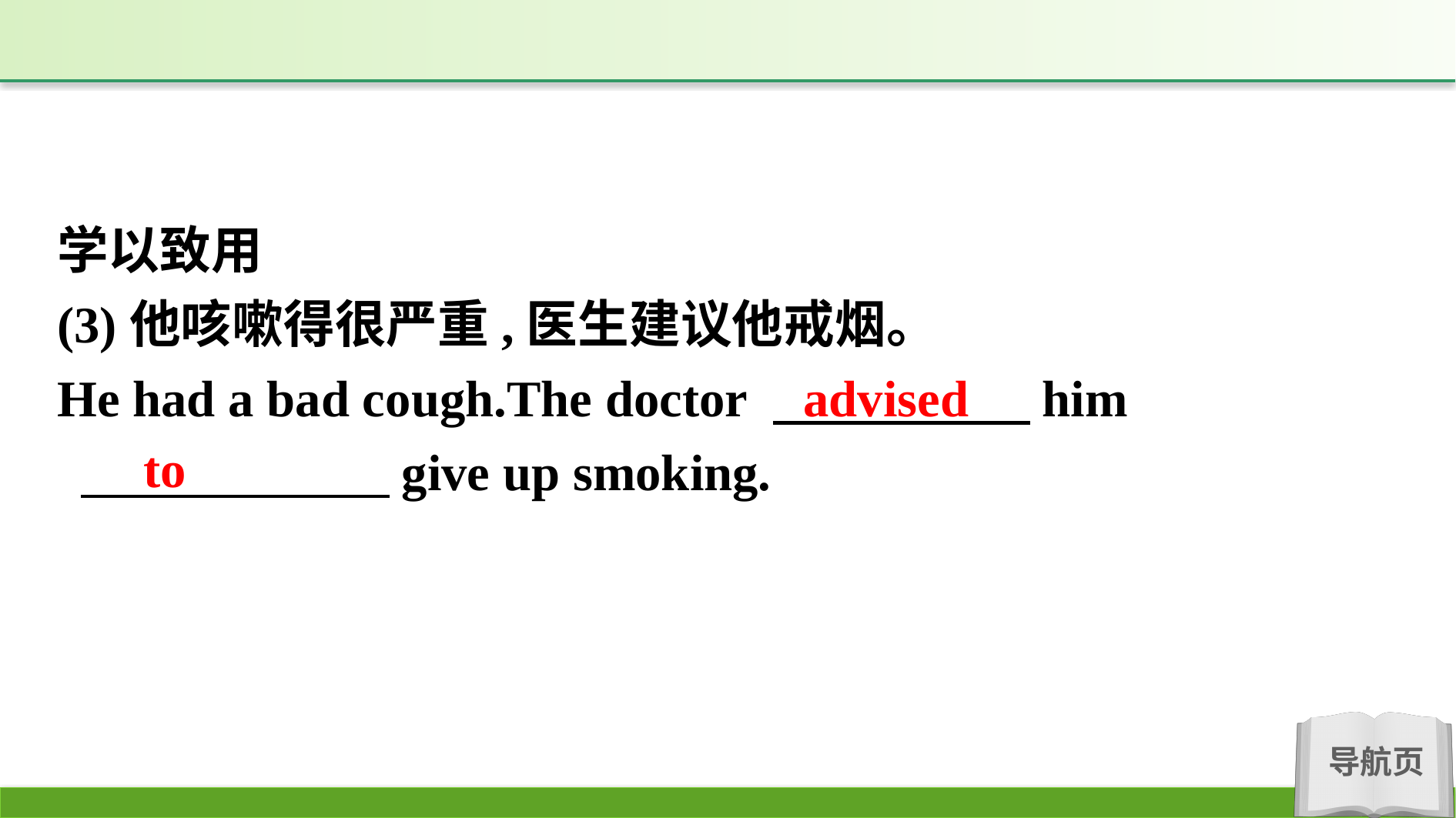

学以致用
(3)他咳嗽得很严重,医生建议他戒烟。
He had a bad cough.The doctor 　　　　　him
 　　　　　　give up smoking.
advised
to